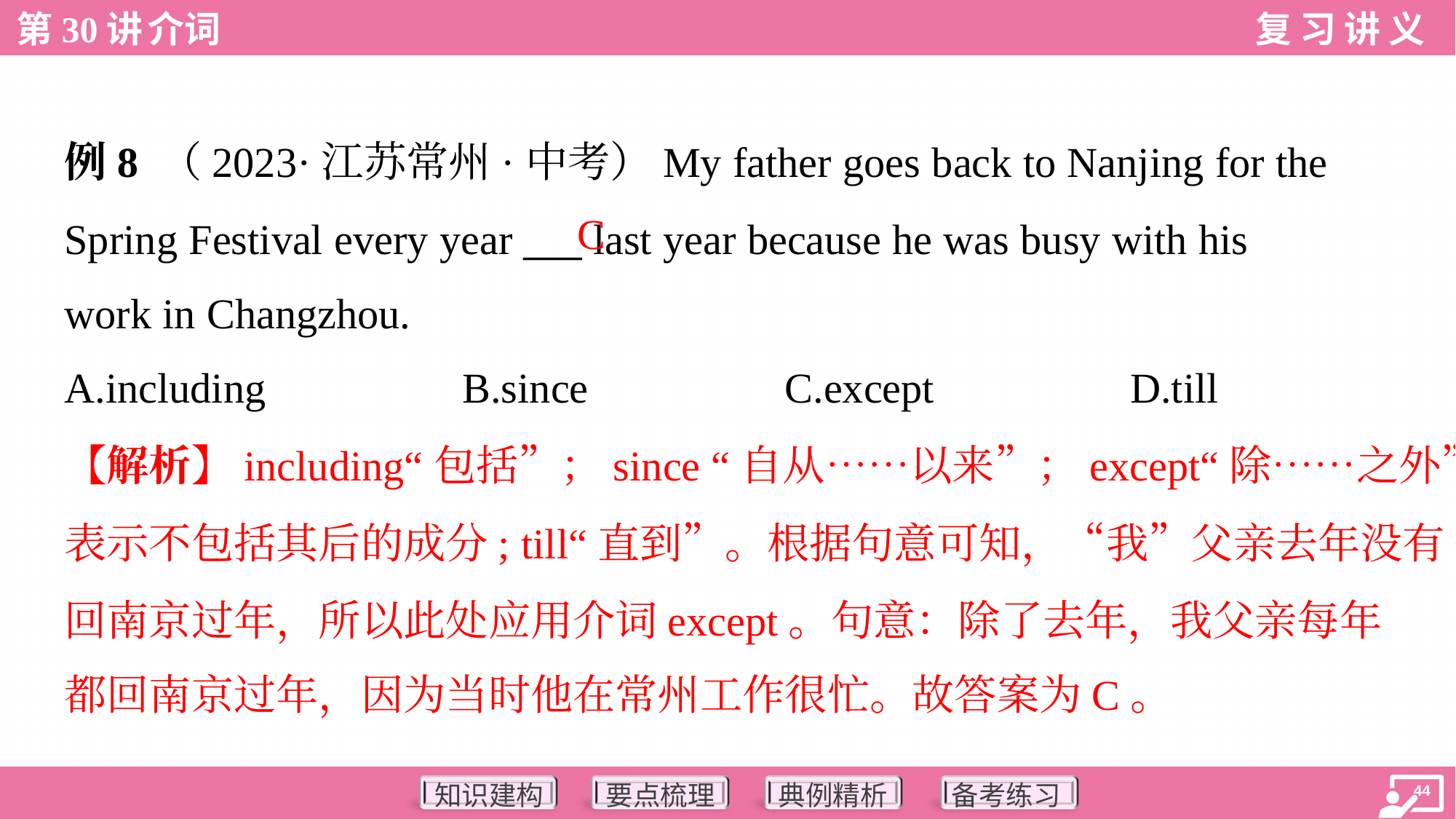

例8 （2023·江苏常州·中考）My father goes back to Nanjing for the
Spring Festival every year ___ last year because he was busy with his
work in Changzhou.
C
A.including	B.since	C.except	D.till
【解析】including“包括”；since “自从……以来”；except“除……之外”，
表示不包括其后的成分; till“直到”。根据句意可知，“我”父亲去年没有
回南京过年，所以此处应用介词except。句意：除了去年，我父亲每年
都回南京过年，因为当时他在常州工作很忙。故答案为C。